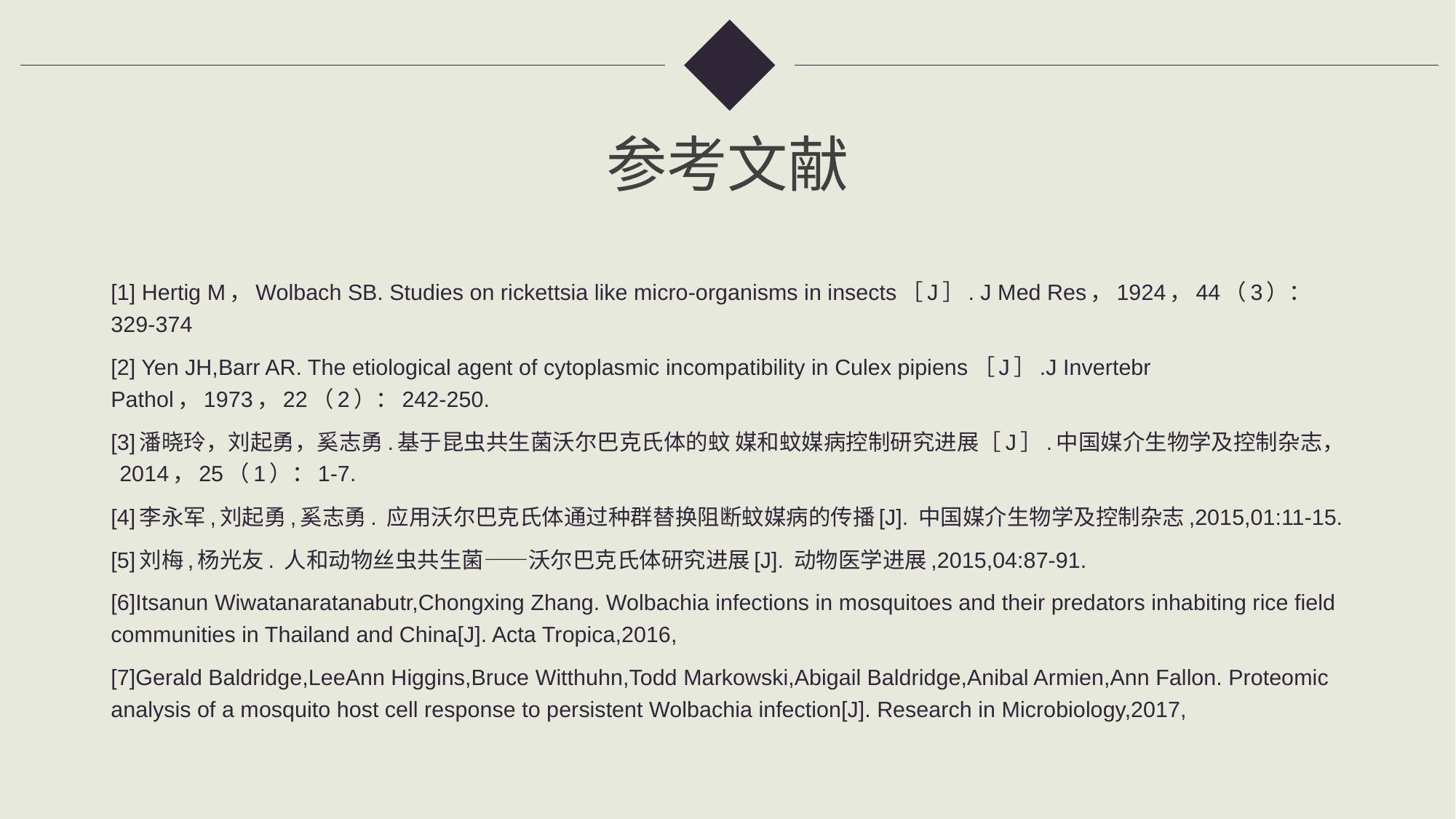

# 参考文献
[1] Hertig M，Wolbach SB. Studies on rickettsia like micro-organisms in insects［J］. J Med Res，1924，44（3）：329-374
[2] Yen JH,Barr AR. The etiological agent of cytoplasmic incompatibility in Culex pipiens［J］.J Invertebr Pathol，1973，22（2）：242-250.
[3]潘晓玲，刘起勇，奚志勇.基于昆虫共生菌沃尔巴克氏体的蚊 媒和蚊媒病控制研究进展［J］.中国媒介生物学及控制杂志， 2014，25（1）：1-7.
[4]李永军,刘起勇,奚志勇. 应用沃尔巴克氏体通过种群替换阻断蚊媒病的传播[J]. 中国媒介生物学及控制杂志,2015,01:11-15.
[5]刘梅,杨光友. 人和动物丝虫共生菌——沃尔巴克氏体研究进展[J]. 动物医学进展,2015,04:87-91.
[6]Itsanun Wiwatanaratanabutr,Chongxing Zhang. Wolbachia infections in mosquitoes and their predators inhabiting rice field communities in Thailand and China[J]. Acta Tropica,2016,
[7]Gerald Baldridge,LeeAnn Higgins,Bruce Witthuhn,Todd Markowski,Abigail Baldridge,Anibal Armien,Ann Fallon. Proteomic analysis of a mosquito host cell response to persistent Wolbachia infection[J]. Research in Microbiology,2017,